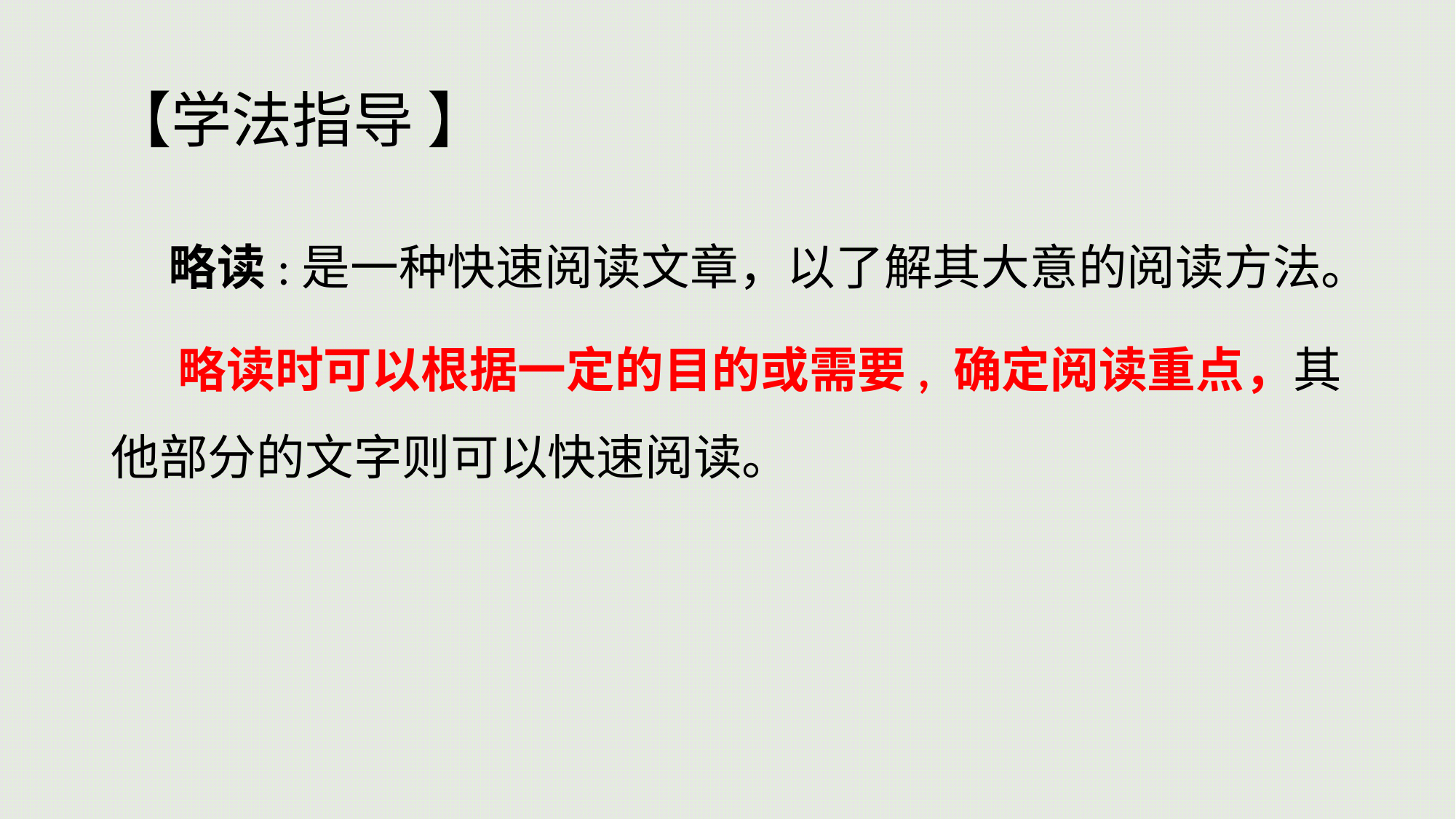

# 【学法指导 】
     略读:是一种快速阅读文章，以了解其大意的阅读方法。
     略读时可以根据一定的目的或需要, 确定阅读重点，其他部分的文字则可以快速阅读。